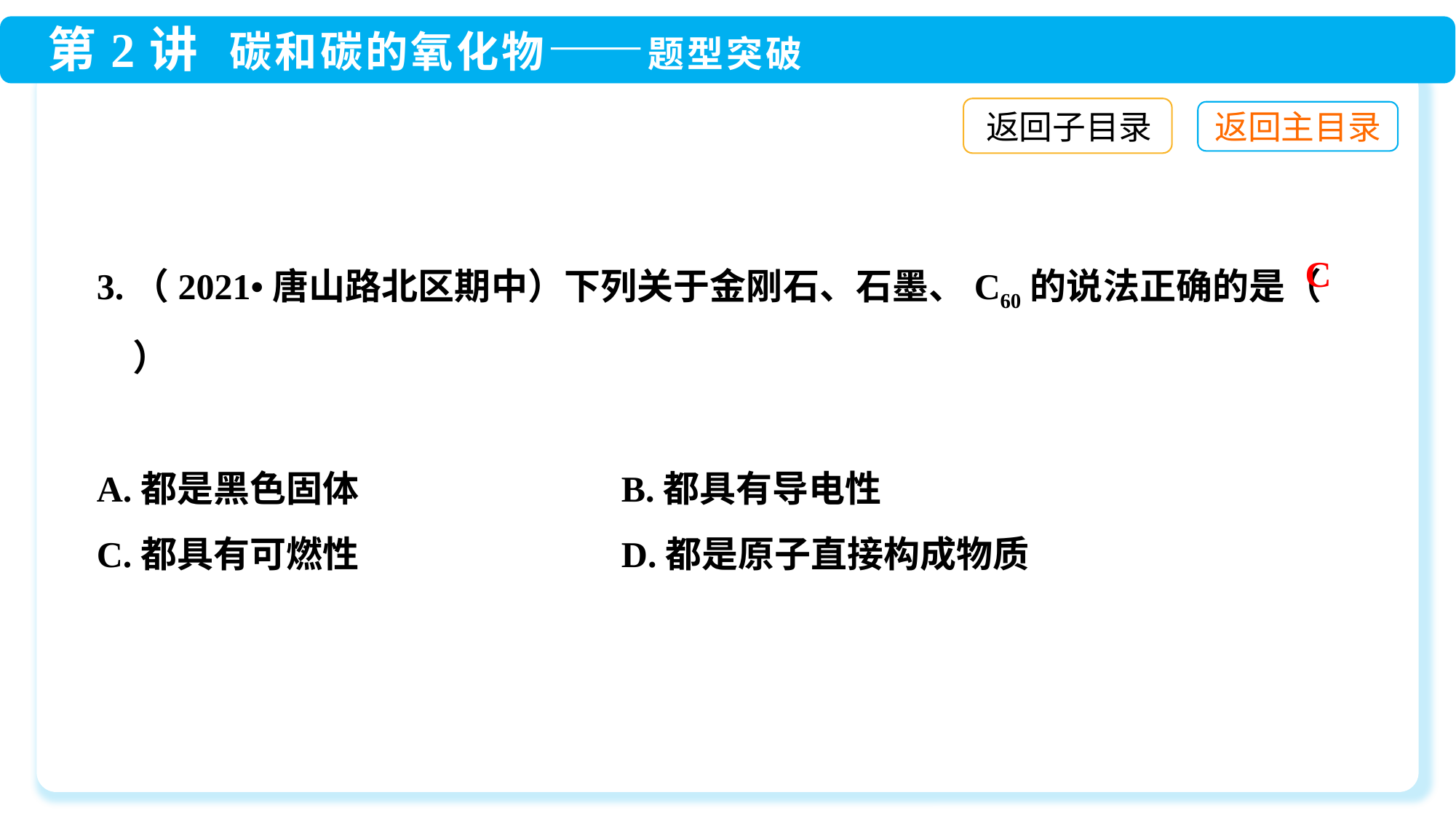

返回子目录
3.（2021•唐山路北区期中）下列关于金刚石、石墨、C60的说法正确的是（　　）

A.都是黑色固体                               B.都具有导电性
C.都具有可燃性                               D.都是原子直接构成物质
C